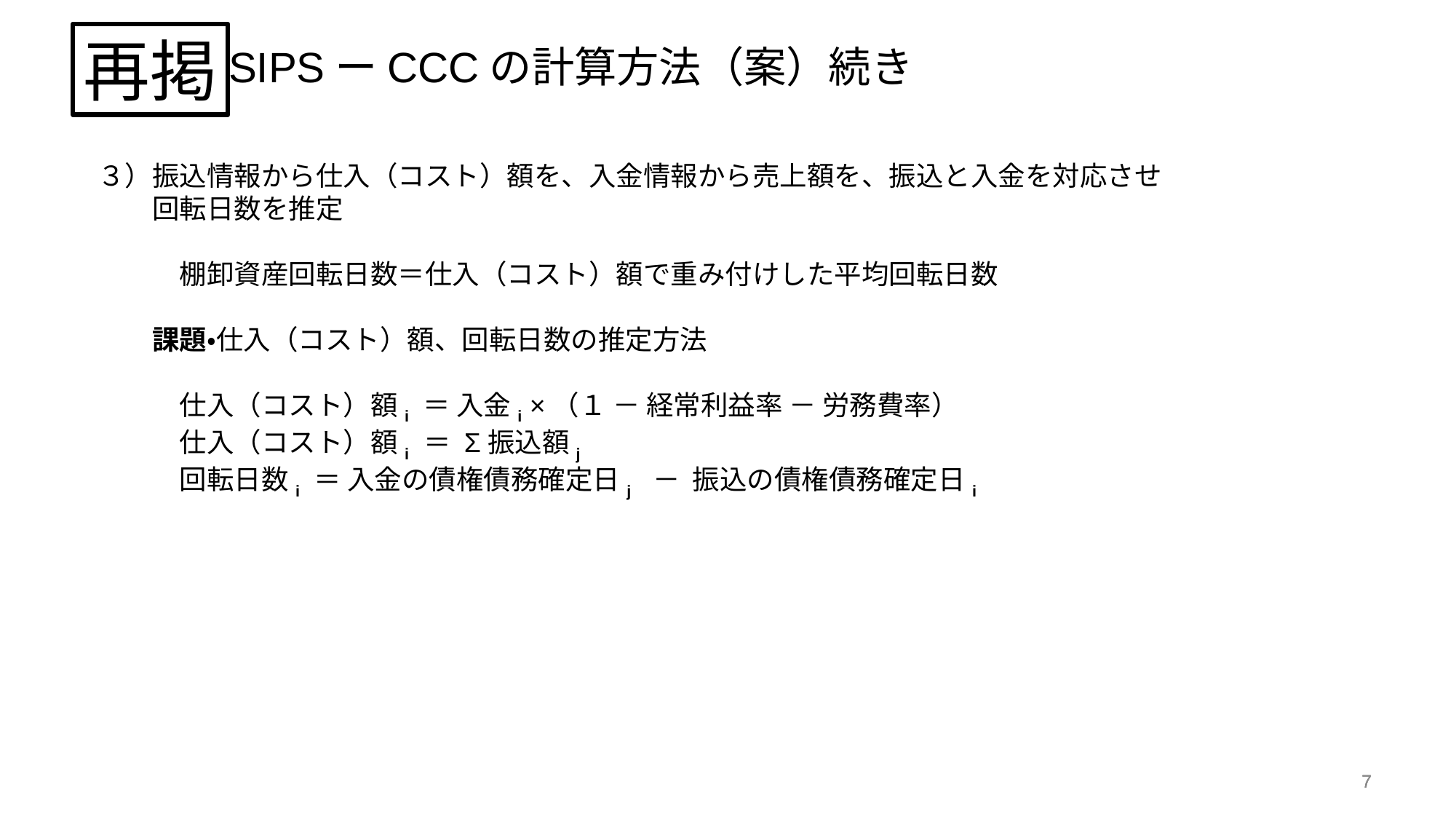

再掲
SIPSーCCCの計算方法（案）続き
３）振込情報から仕入（コスト）額を、入金情報から売上額を、振込と入金を対応させ
　　回転日数を推定

　　　棚卸資産回転日数＝仕入（コスト）額で重み付けした平均回転日数

　　課題・仕入（コスト）額、回転日数の推定方法

　　　仕入（コスト）額i ＝ 入金i ×（１ － 経常利益率 － 労務費率）
　　　仕入（コスト）額i  ＝ Σ振込額j
　　　回転日数i ＝ 入金の債権債務確定日j  －  振込の債権債務確定日i

7
7
7